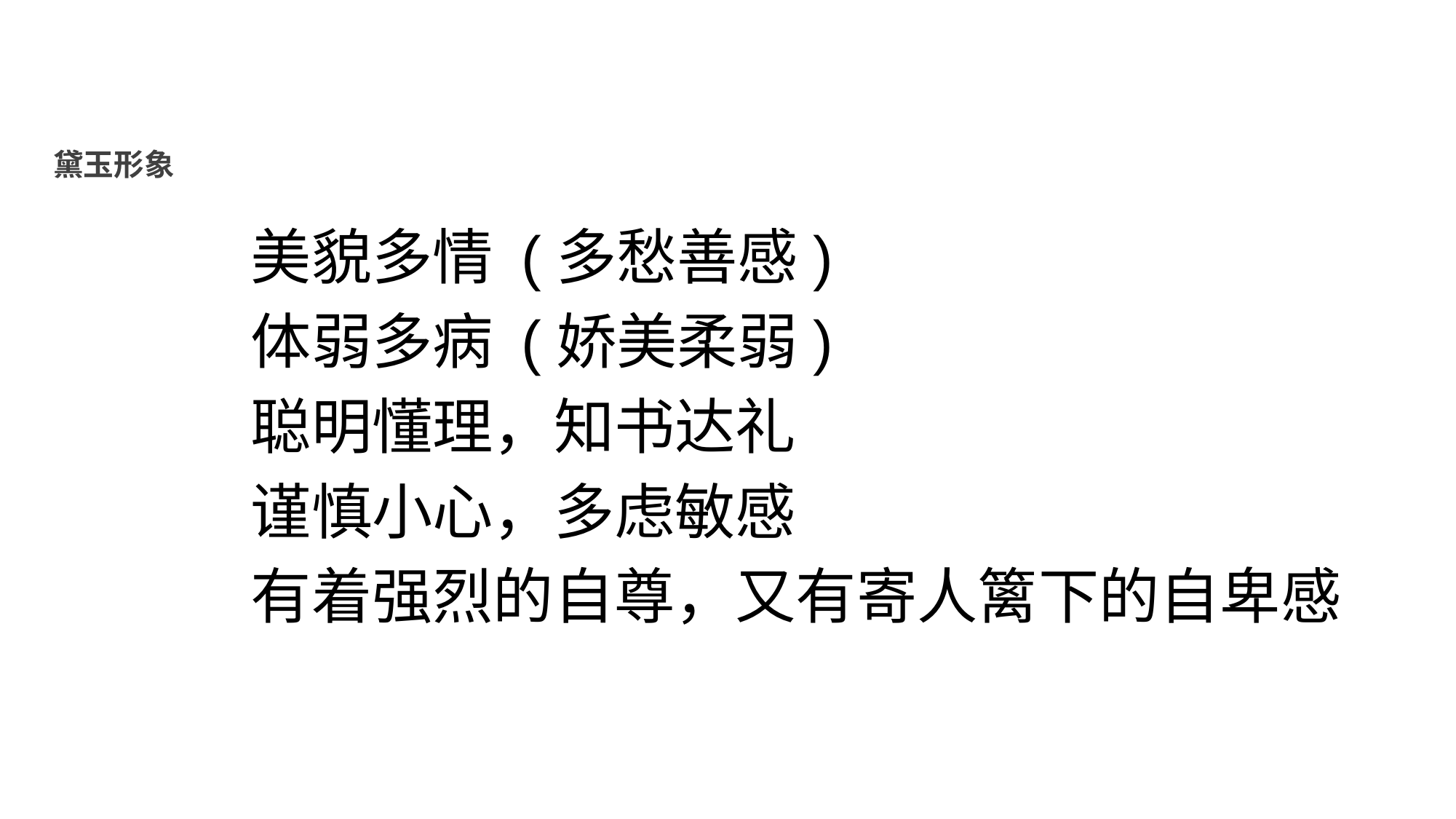

黛玉形象
美貌多情 (多愁善感)
体弱多病 (娇美柔弱)
聪明懂理，知书达礼
谨慎小心，多虑敏感
有着强烈的自尊，又有寄人篱下的自卑感